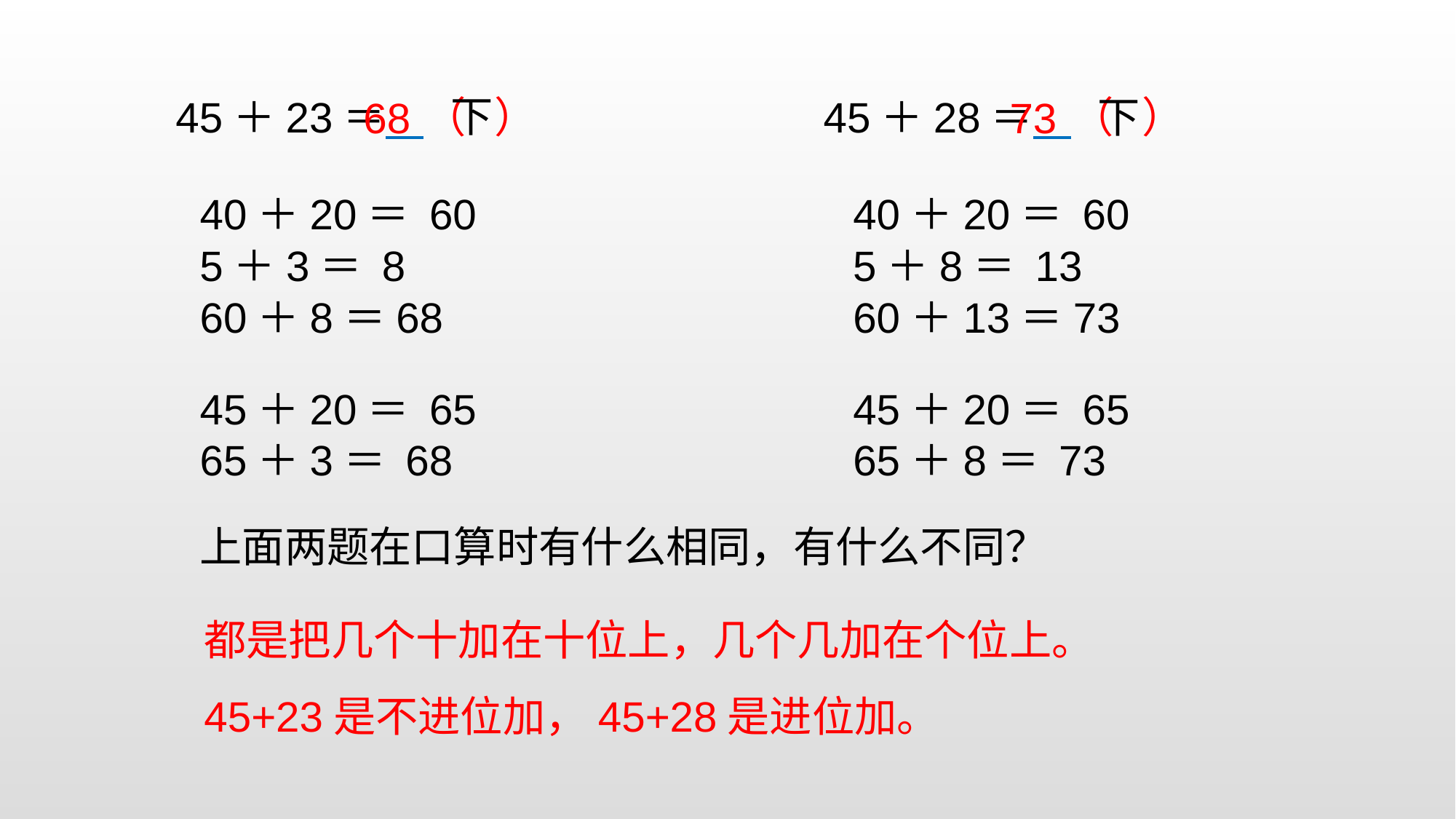

下
45＋23＝    （   ）
68
下
45＋28＝    （   ）
73
40＋20＝ 60
5＋3＝ 8
60＋8＝68
40＋20＝ 60
5＋8＝ 13
60＋13＝73
45＋20＝ 65
65＋3＝ 68
45＋20＝ 65
65＋8＝ 73
上面两题在口算时有什么相同，有什么不同？
都是把几个十加在十位上，几个几加在个位上。
45+23是不进位加，45+28是进位加。